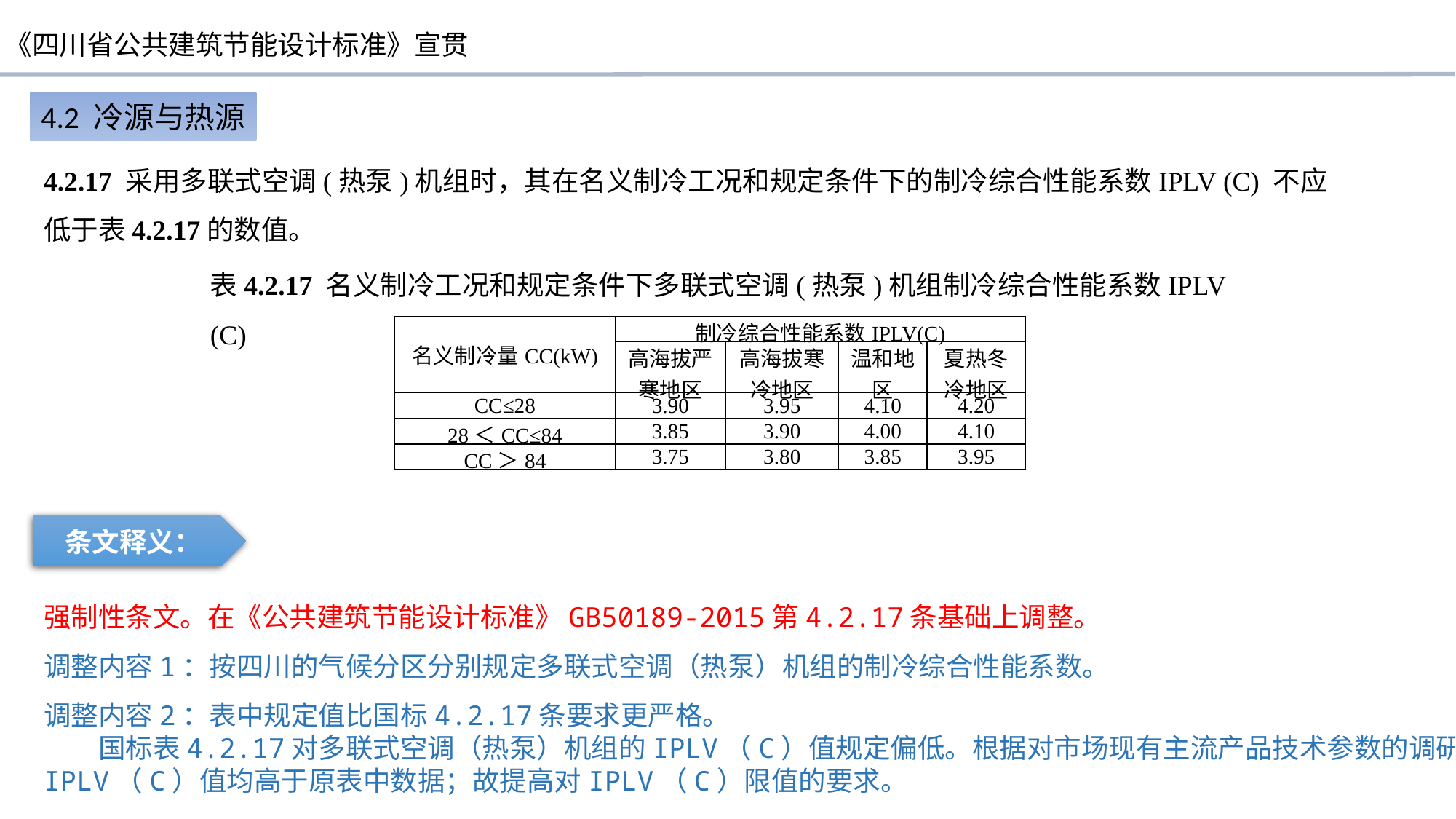

4.2 冷源与热源
4.2.17 采用多联式空调(热泵)机组时，其在名义制冷工况和规定条件下的制冷综合性能系数IPLV (C) 不应低于表4.2.17的数值。
表4.2.17 名义制冷工况和规定条件下多联式空调(热泵)机组制冷综合性能系数IPLV (C)
| 名义制冷量CC(kW) | 制冷综合性能系数IPLV(C) |  |  |  |
| --- | --- | --- | --- | --- |
|  | 高海拔严寒地区 | 高海拔寒冷地区 | 温和地区 | 夏热冬冷地区 |
| CC≤28 | 3.90 | 3.95 | 4.10 | 4.20 |
| 28＜CC≤84 | 3.85 | 3.90 | 4.00 | 4.10 |
| CC＞84 | 3.75 | 3.80 | 3.85 | 3.95 |
条文释义：
强制性条文。在《公共建筑节能设计标准》GB50189-2015第4.2.17条基础上调整。
调整内容1：按四川的气候分区分别规定多联式空调（热泵）机组的制冷综合性能系数。
调整内容2：表中规定值比国标4.2.17条要求更严格。
国标表4.2.17对多联式空调（热泵）机组的IPLV（C）值规定偏低。根据对市场现有主流产品技术参数的调研，IPLV（C）值均高于原表中数据；故提高对IPLV（C）限值的要求。